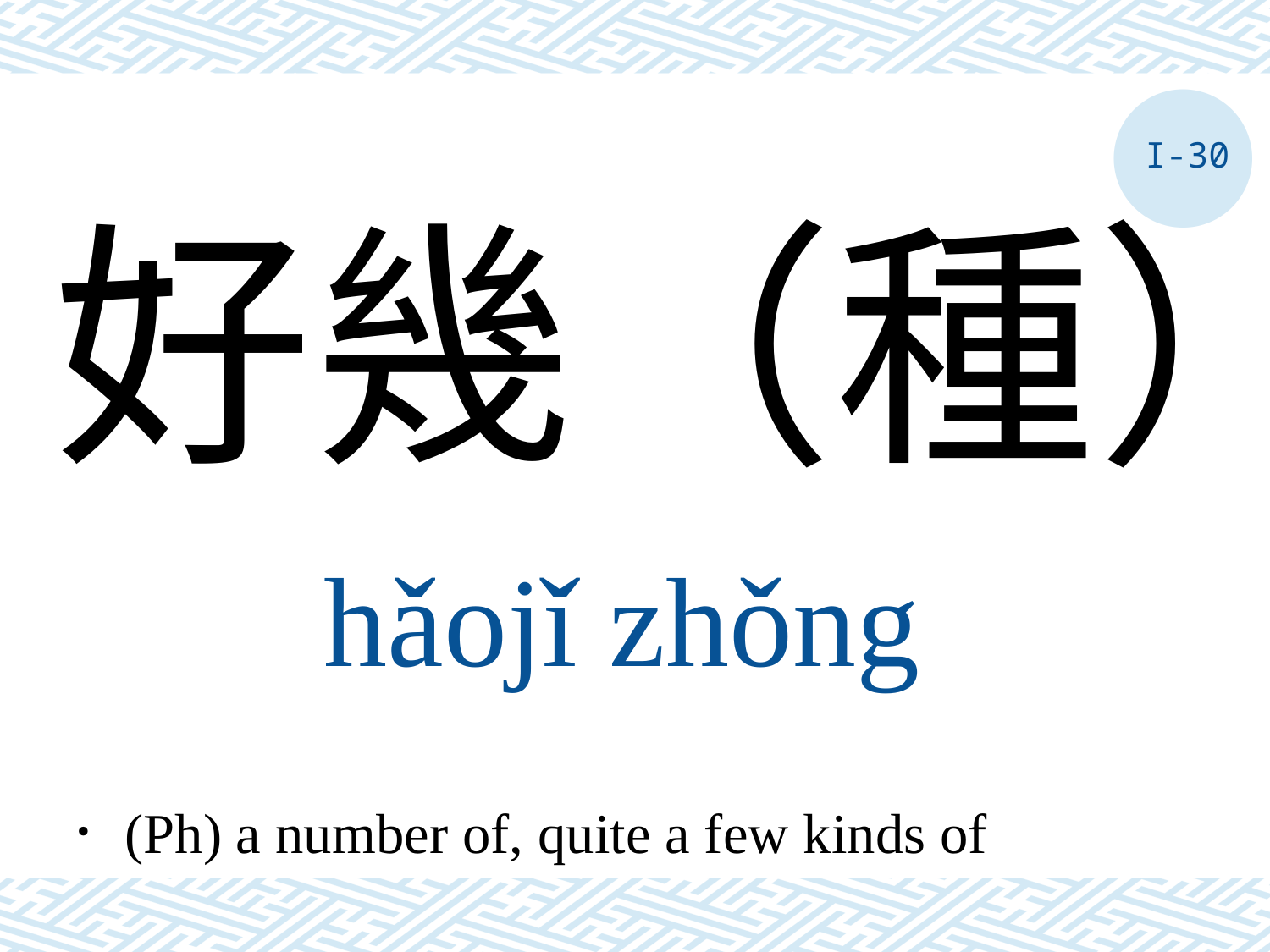

I-30

好幾（種）
hǎojǐ zhǒng
．(Ph) a number of, quite a few kinds of